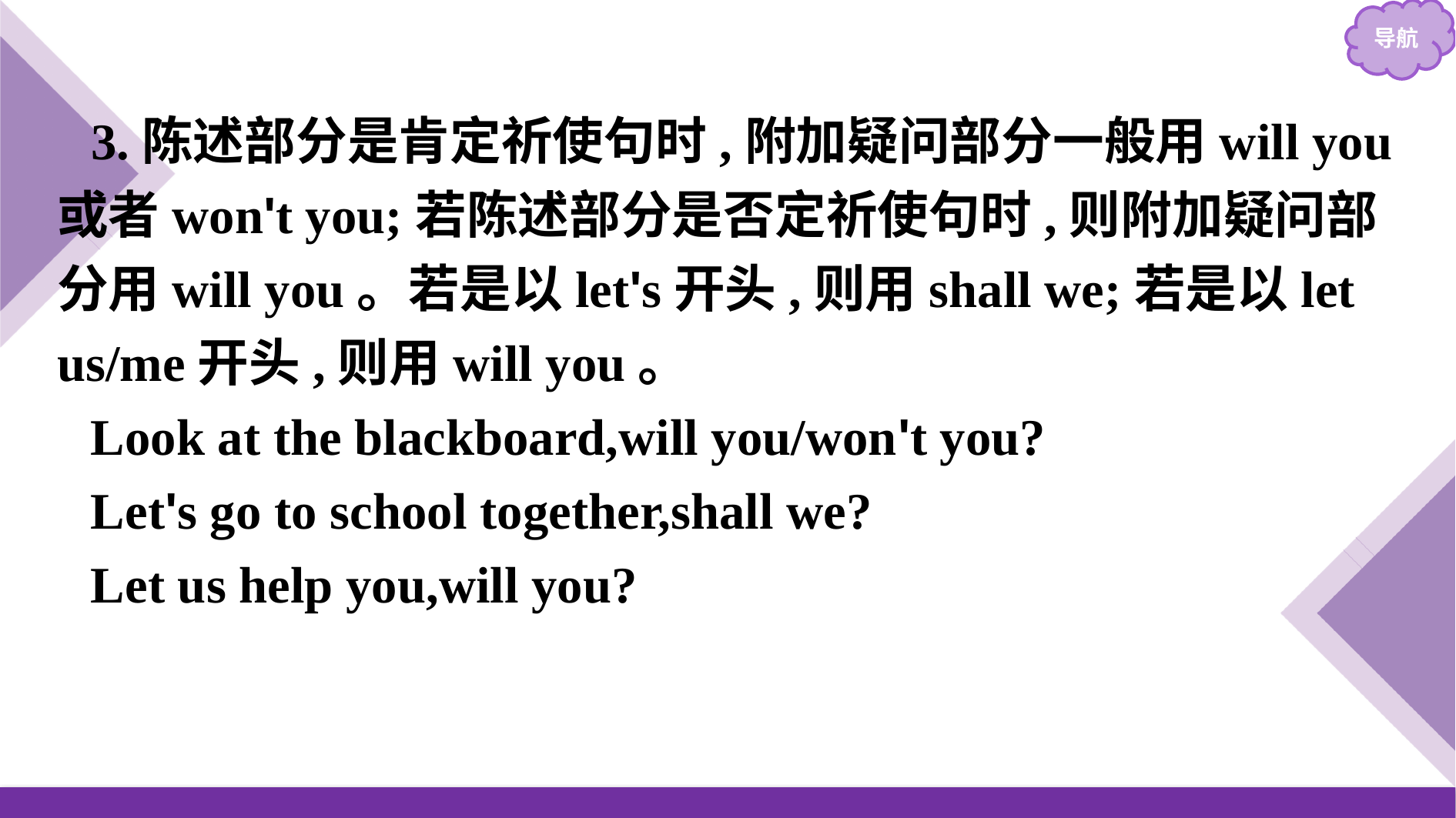

3.陈述部分是肯定祈使句时,附加疑问部分一般用will you或者won't you;若陈述部分是否定祈使句时,则附加疑问部分用will you。若是以let's开头,则用shall we;若是以let us/me开头,则用will you。
Look at the blackboard,will you/won't you?
Let's go to school together,shall we?
Let us help you,will you?